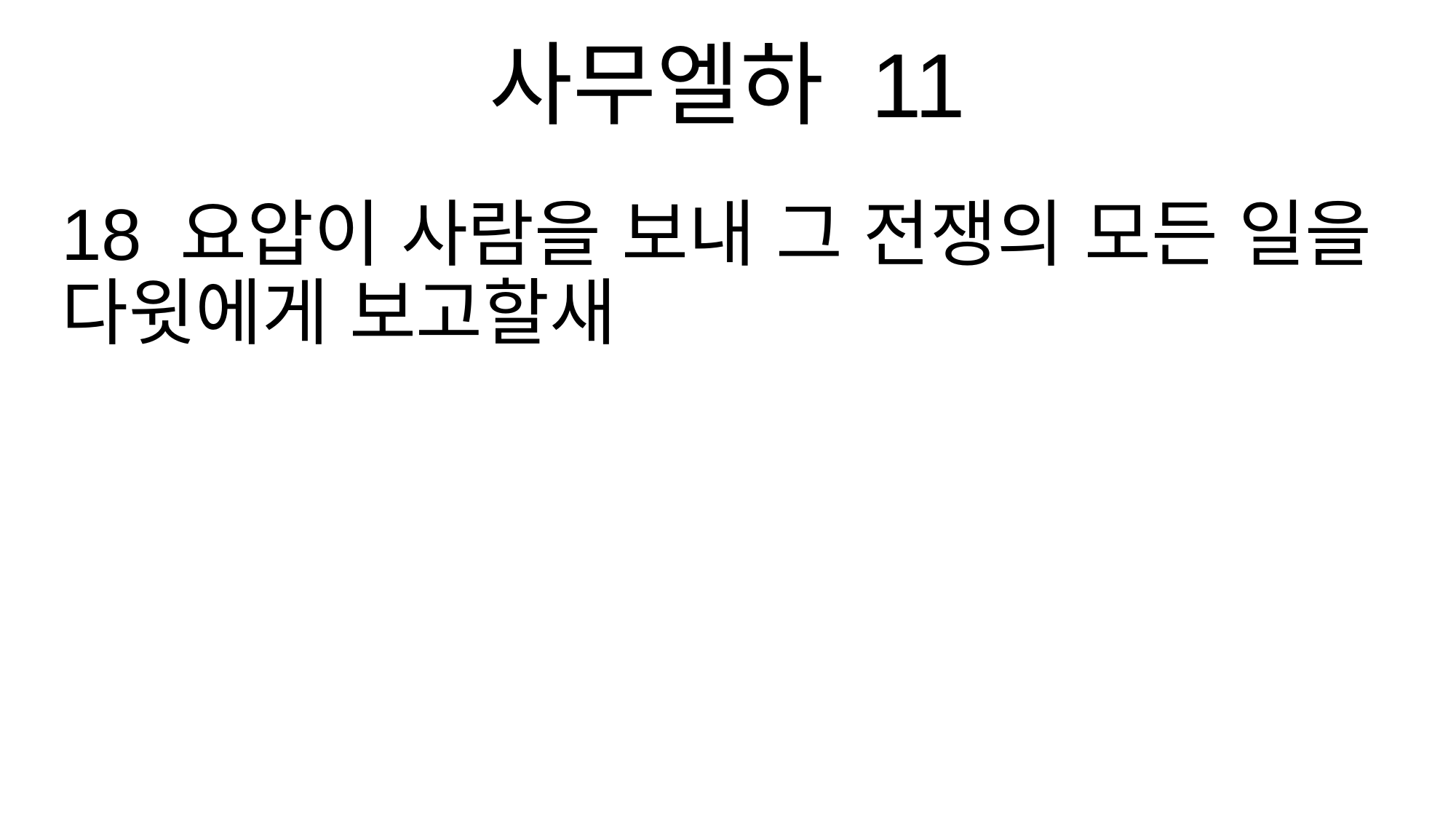

사무엘하 11
18 요압이 사람을 보내 그 전쟁의 모든 일을 다윗에게 보고할새